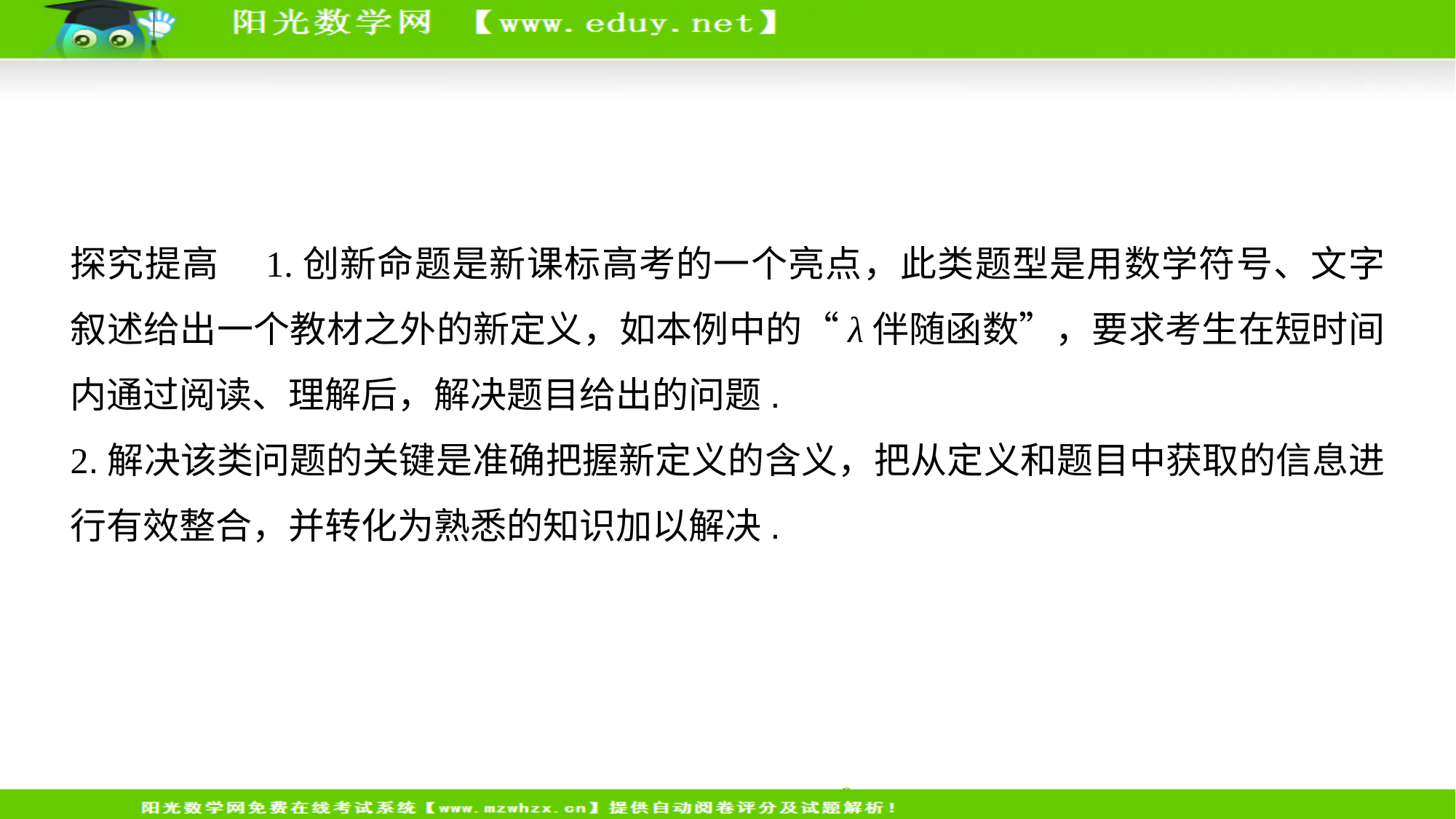

探究提高　1.创新命题是新课标高考的一个亮点，此类题型是用数学符号、文字叙述给出一个教材之外的新定义，如本例中的“λ伴随函数”，要求考生在短时间内通过阅读、理解后，解决题目给出的问题.
2.解决该类问题的关键是准确把握新定义的含义，把从定义和题目中获取的信息进行有效整合，并转化为熟悉的知识加以解决.